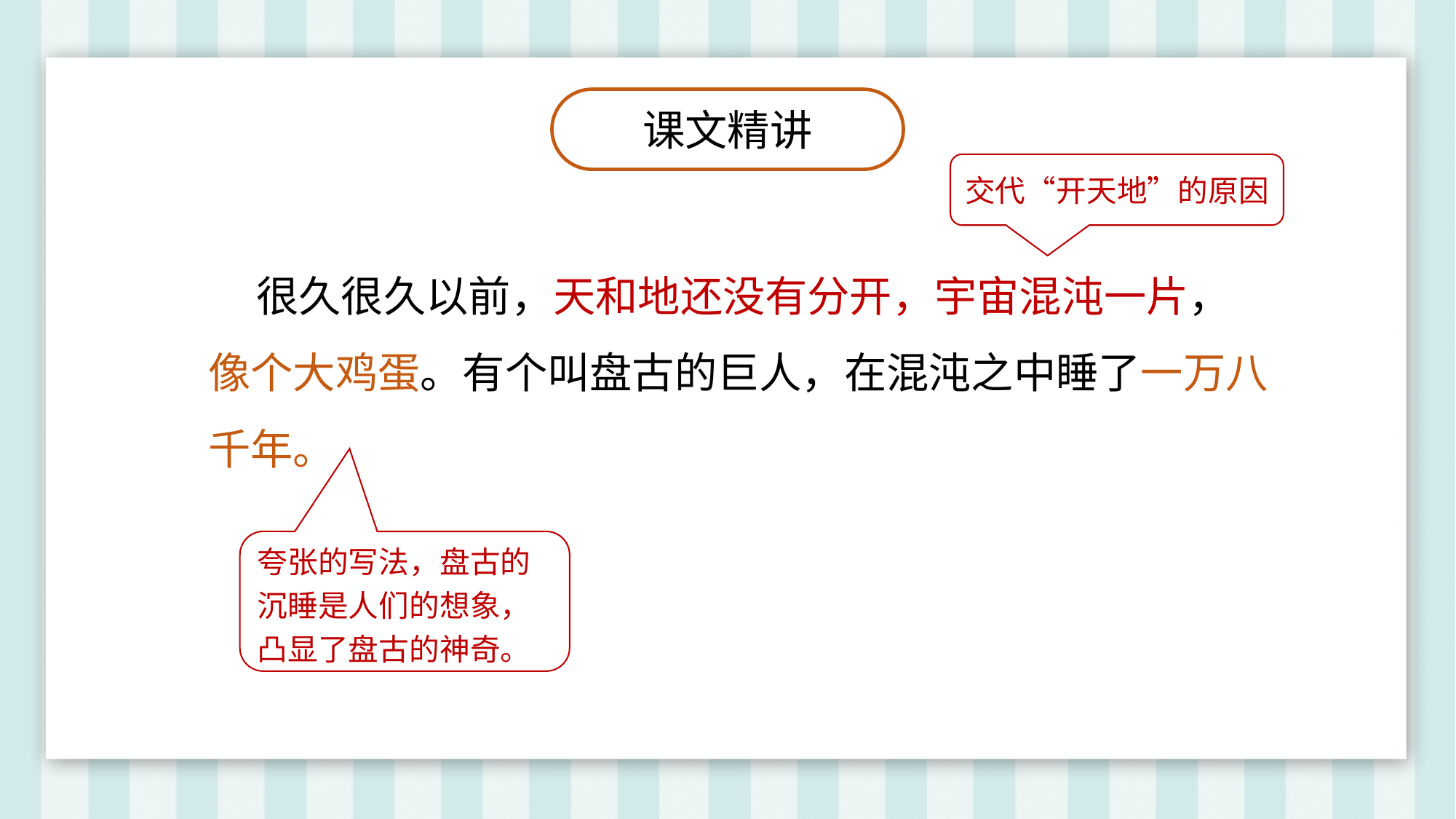

课文精讲
交代“开天地”的原因
    很久很久以前，天和地还没有分开，宇宙混沌一片，像个大鸡蛋。有个叫盘古的巨人，在混沌之中睡了一万八千年。
夸张的写法，盘古的沉睡是人们的想象，凸显了盘古的神奇。